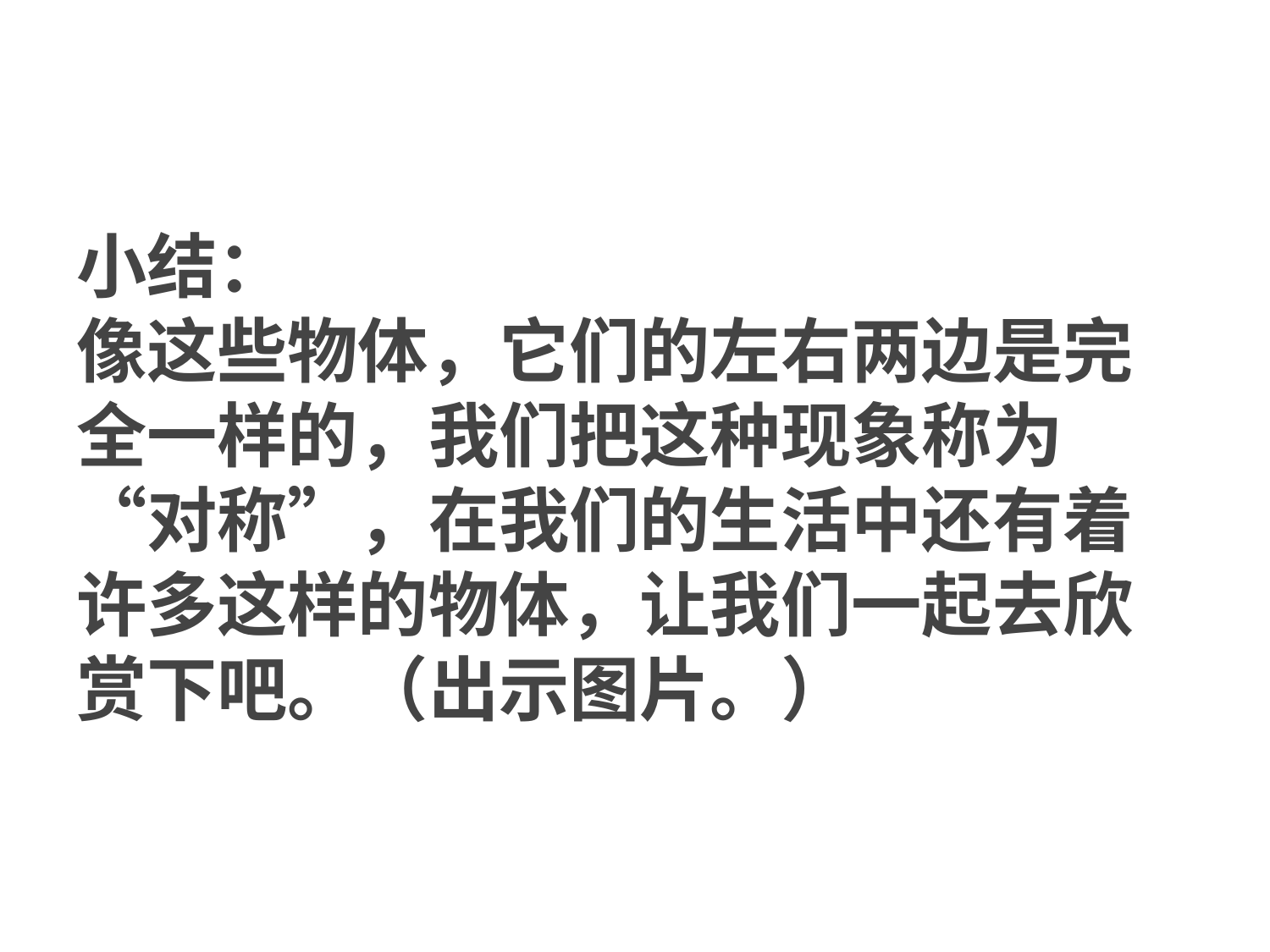

# 小结： 像这些物体，它们的左右两边是完全一样的，我们把这种现象称为“对称”，在我们的生活中还有着许多这样的物体，让我们一起去欣赏下吧。（出示图片。）